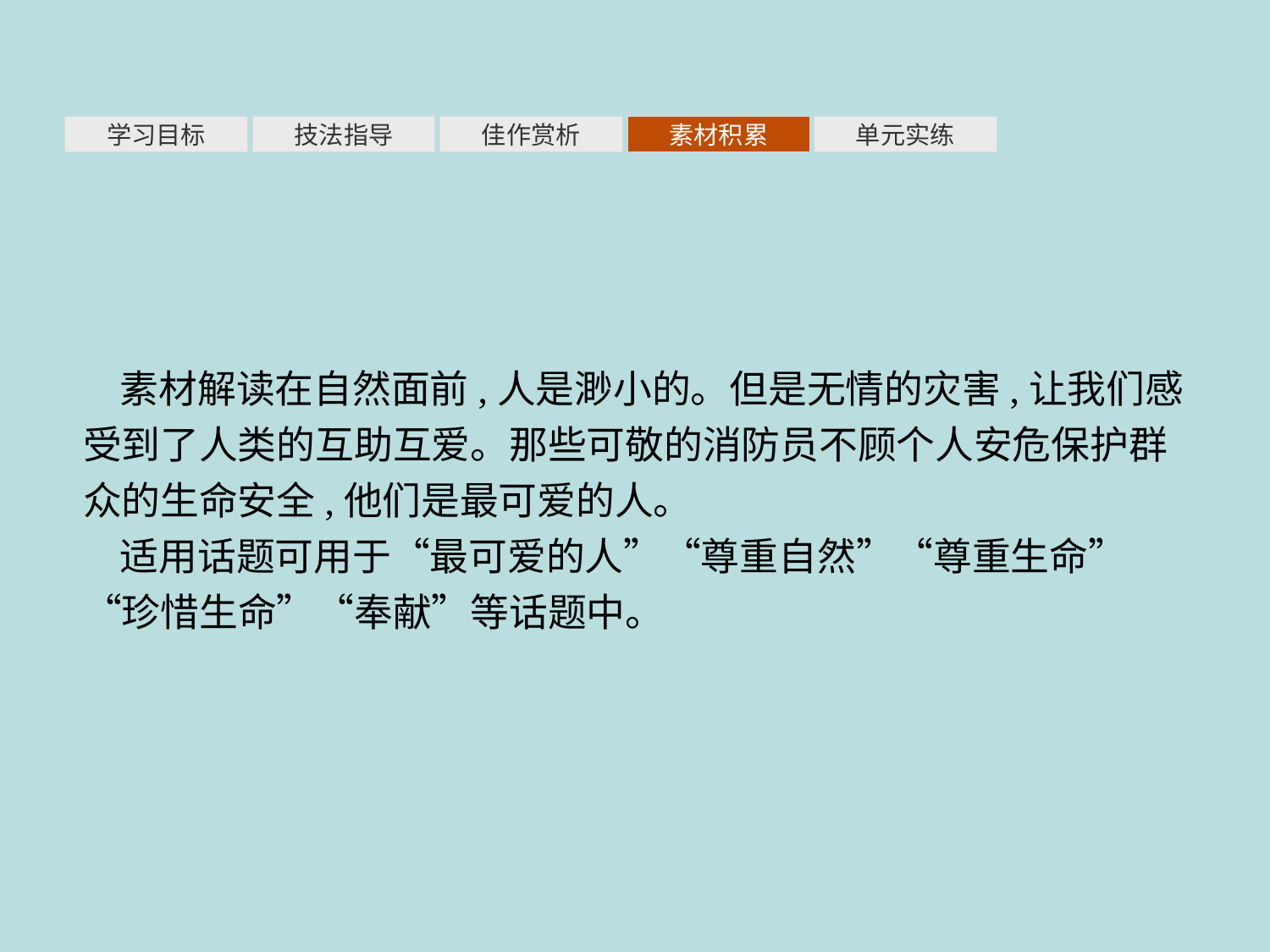

素材积累
学习目标
技法指导
佳作赏析
单元实练
素材解读在自然面前,人是渺小的。但是无情的灾害,让我们感受到了人类的互助互爱。那些可敬的消防员不顾个人安危保护群众的生命安全,他们是最可爱的人。
适用话题可用于“最可爱的人”“尊重自然”“尊重生命”“珍惜生命”“奉献”等话题中。